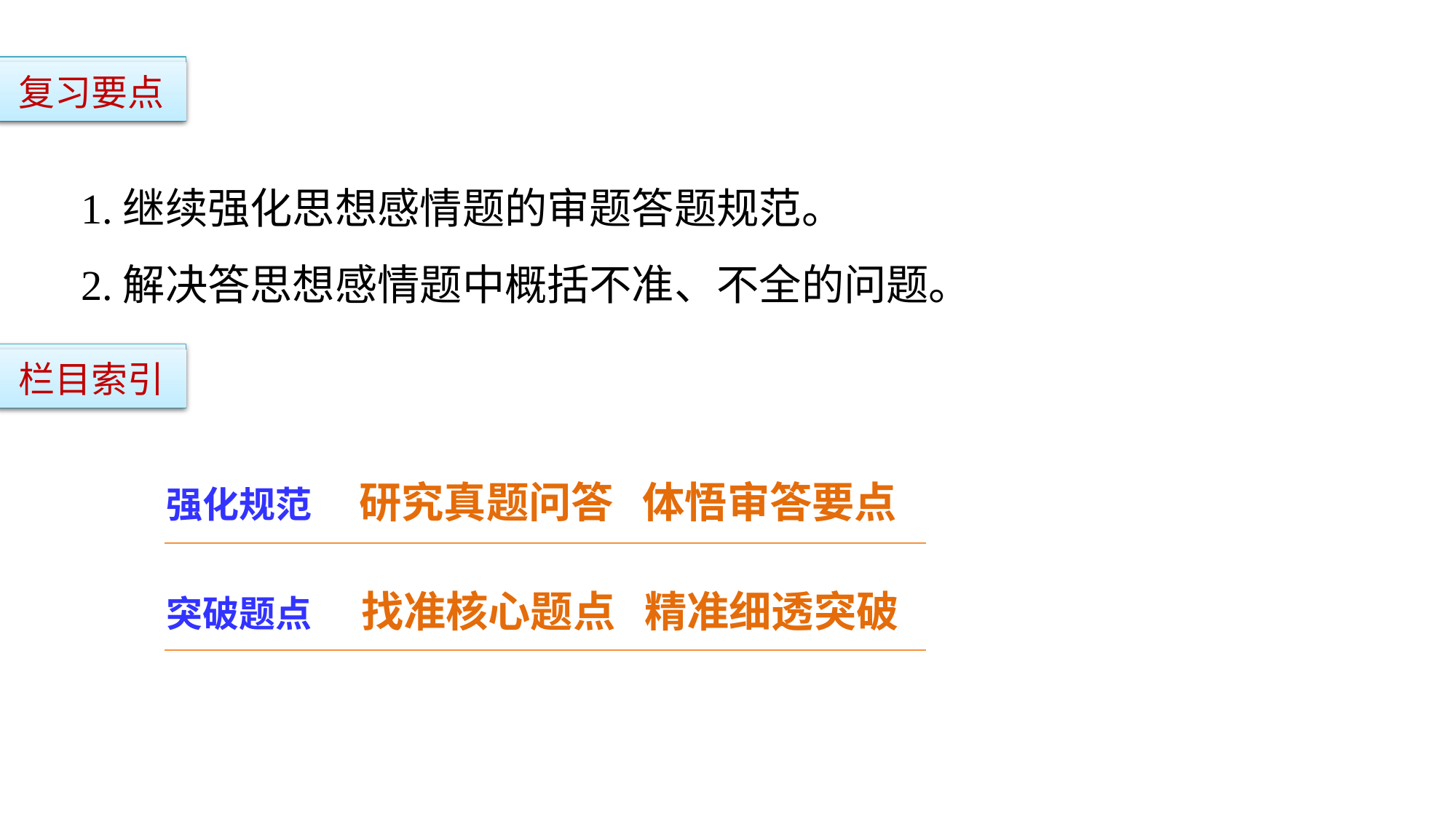

复习要点
1.继续强化思想感情题的审题答题规范。
2.解决答思想感情题中概括不准、不全的问题。

栏目索引
强化规范     研究真题问答   体悟审答要点
突破题点      找准核心题点   精准细透突破